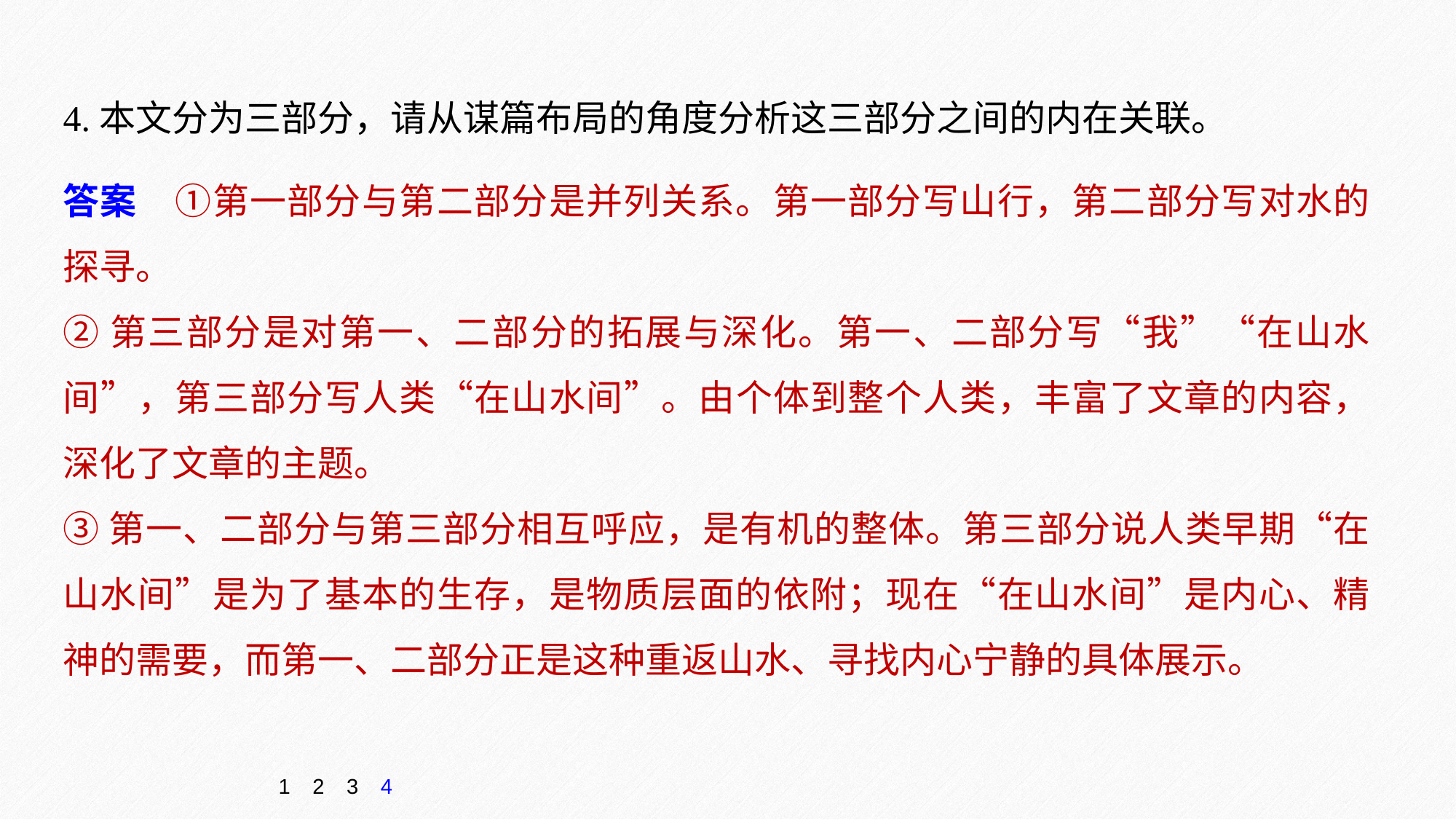

4.本文分为三部分，请从谋篇布局的角度分析这三部分之间的内在关联。
答案　①第一部分与第二部分是并列关系。第一部分写山行，第二部分写对水的探寻。
②第三部分是对第一、二部分的拓展与深化。第一、二部分写“我”“在山水间”，第三部分写人类“在山水间”。由个体到整个人类，丰富了文章的内容，深化了文章的主题。
③第一、二部分与第三部分相互呼应，是有机的整体。第三部分说人类早期“在山水间”是为了基本的生存，是物质层面的依附；现在“在山水间”是内心、精神的需要，而第一、二部分正是这种重返山水、寻找内心宁静的具体展示。
1
2
3
4